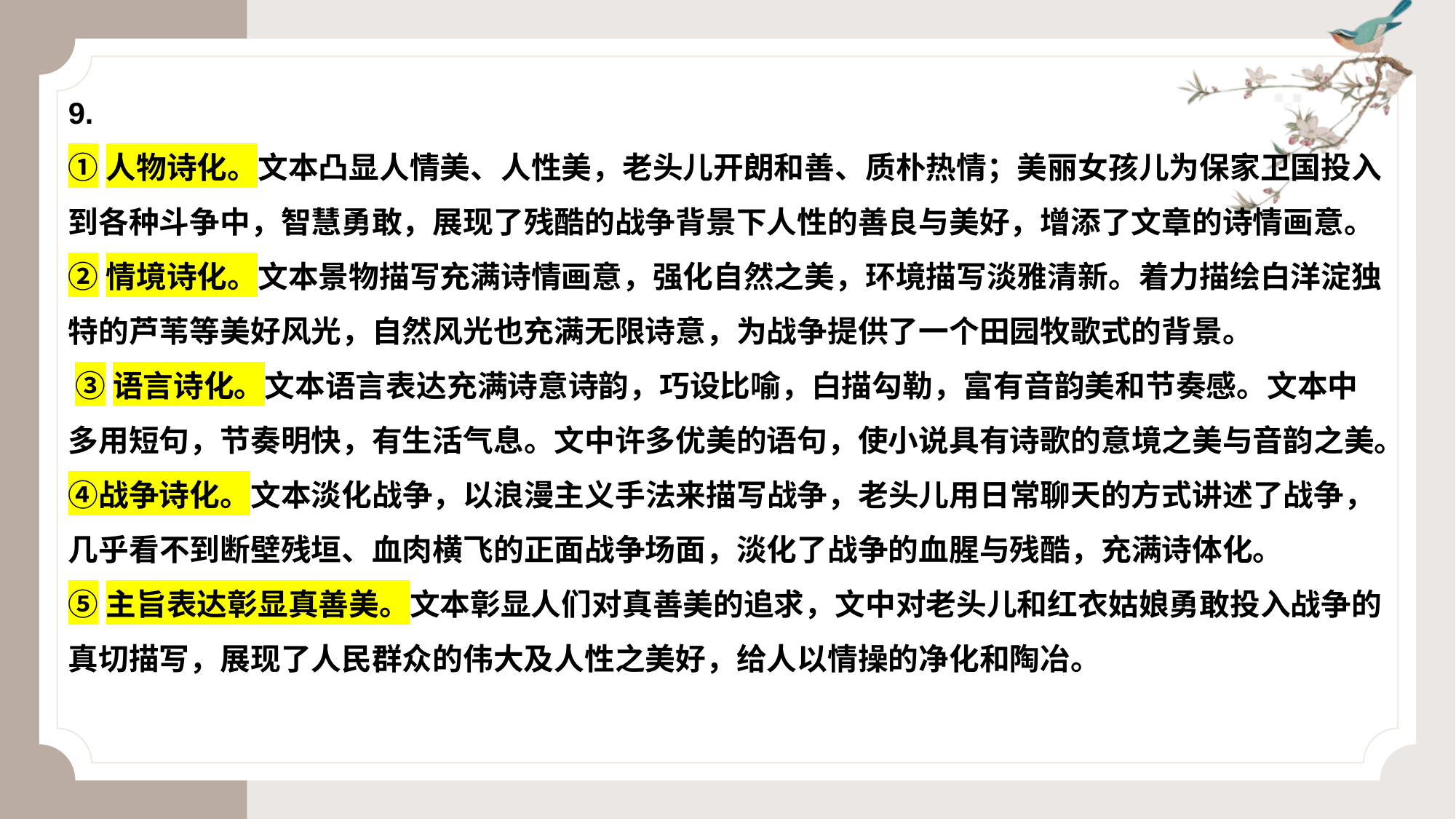

9.
①人物诗化。文本凸显人情美、人性美，老头儿开朗和善、质朴热情；美丽女孩儿为保家卫国投入到各种斗争中，智慧勇敢，展现了残酷的战争背景下人性的善良与美好，增添了文章的诗情画意。
②情境诗化。文本景物描写充满诗情画意，强化自然之美，环境描写淡雅清新。着力描绘白洋淀独特的芦苇等美好风光，自然风光也充满无限诗意，为战争提供了一个田园牧歌式的背景。
 ③语言诗化。文本语言表达充满诗意诗韵，巧设比喻，白描勾勒，富有音韵美和节奏感。文本中多用短句，节奏明快，有生活气息。文中许多优美的语句，使小说具有诗歌的意境之美与音韵之美。④战争诗化。文本淡化战争，以浪漫主义手法来描写战争，老头儿用日常聊天的方式讲述了战争，几乎看不到断壁残垣、血肉横飞的正面战争场面，淡化了战争的血腥与残酷，充满诗体化。
⑤主旨表达彰显真善美。文本彰显人们对真善美的追求，文中对老头儿和红衣姑娘勇敢投入战争的真切描写，展现了人民群众的伟大及人性之美好，给人以情操的净化和陶冶。